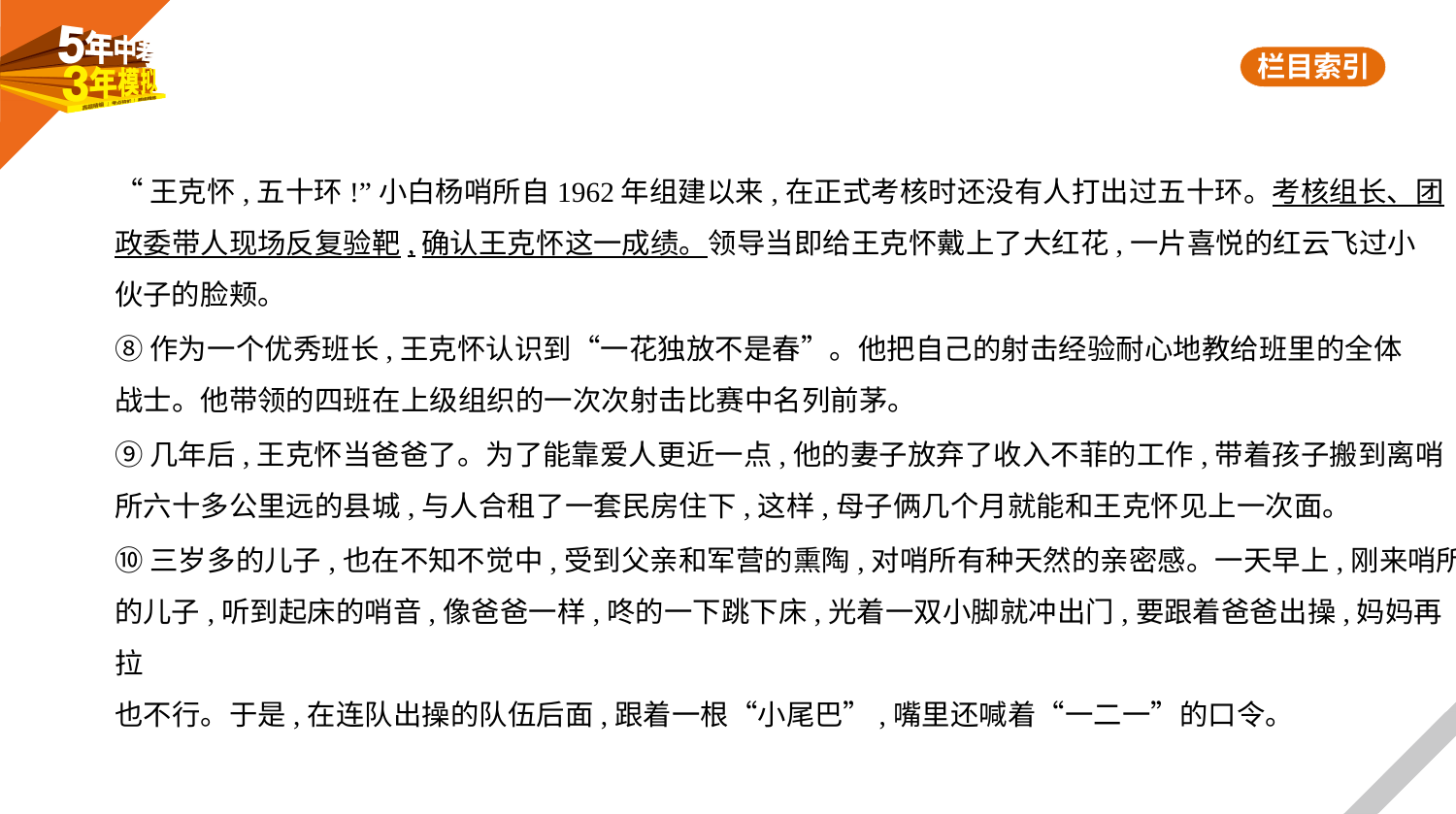

“王克怀,五十环!”小白杨哨所自1962年组建以来,在正式考核时还没有人打出过五十环。考核组长、团
政委带人现场反复验靶,确认王克怀这一成绩。领导当即给王克怀戴上了大红花,一片喜悦的红云飞过小
伙子的脸颊。
⑧作为一个优秀班长,王克怀认识到“一花独放不是春”。他把自己的射击经验耐心地教给班里的全体
战士。他带领的四班在上级组织的一次次射击比赛中名列前茅。
⑨几年后,王克怀当爸爸了。为了能靠爱人更近一点,他的妻子放弃了收入不菲的工作,带着孩子搬到离哨
所六十多公里远的县城,与人合租了一套民房住下,这样,母子俩几个月就能和王克怀见上一次面。
⑩三岁多的儿子,也在不知不觉中,受到父亲和军营的熏陶,对哨所有种天然的亲密感。一天早上,刚来哨所
的儿子,听到起床的哨音,像爸爸一样,咚的一下跳下床,光着一双小脚就冲出门,要跟着爸爸出操,妈妈再拉
也不行。于是,在连队出操的队伍后面,跟着一根“小尾巴”,嘴里还喊着“一二一”的口令。